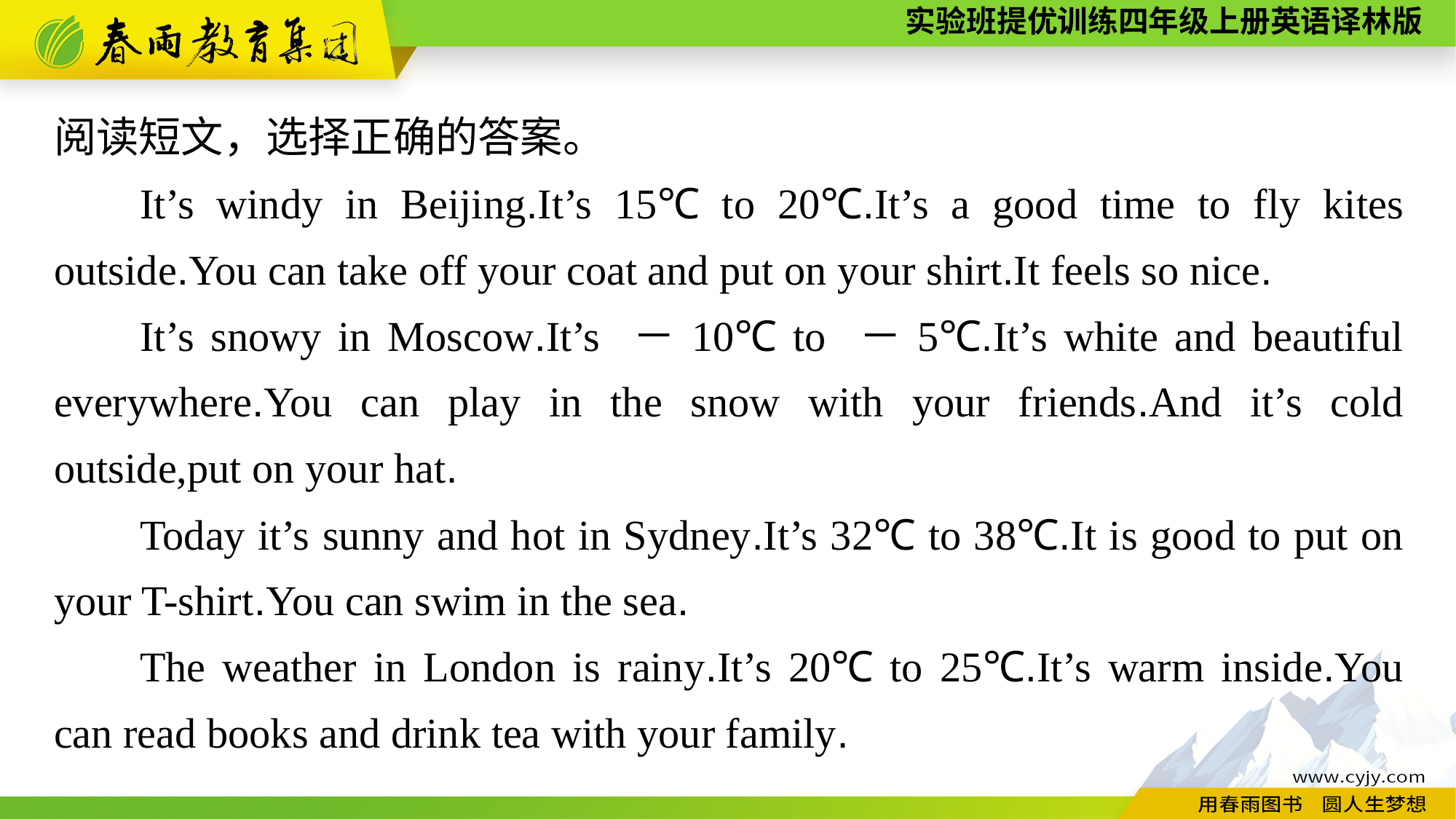

阅读短文，选择正确的答案。
It’s windy in Beijing.It’s 15℃ to 20℃.It’s a good time to fly kites outside.You can take off your coat and put on your shirt.It feels so nice.
It’s snowy in Moscow.It’s －10℃ to －5℃.It’s white and beautiful everywhere.You can play in the snow with your friends.And it’s cold outside,put on your hat.
Today it’s sunny and hot in Sydney.It’s 32℃ to 38℃.It is good to put on your T-shirt.You can swim in the sea.
The weather in London is rainy.It’s 20℃ to 25℃.It’s warm inside.You can read books and drink tea with your family.